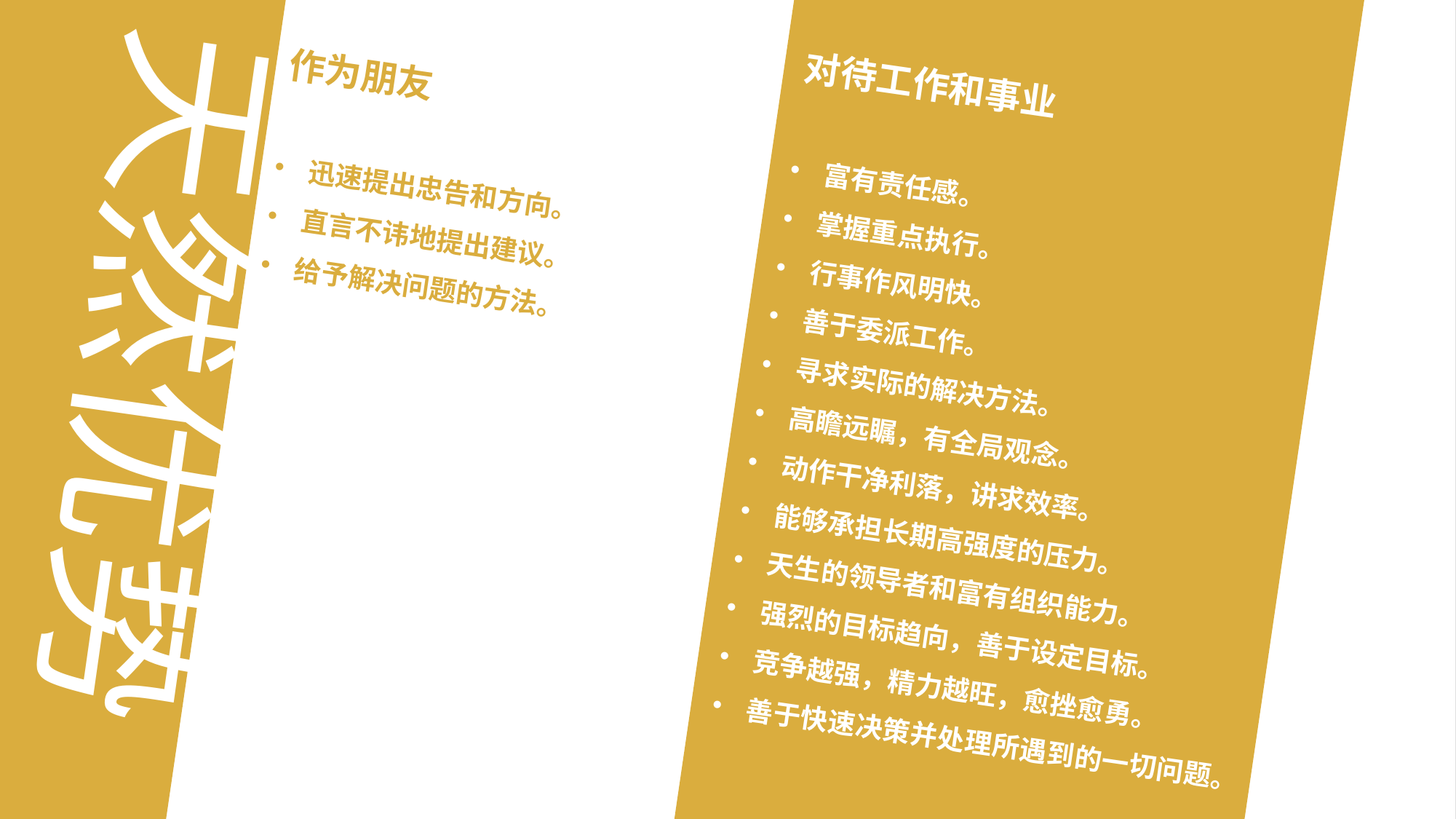

天然优势
作为朋友

迅速提出忠告和方向。
直言不讳地提出建议。
给予解决问题的方法。
对待工作和事业

富有责任感。
掌握重点执行。
行事作风明快。
善于委派工作。
寻求实际的解决方法。
高瞻远瞩，有全局观念。
动作干净利落，讲求效率。
能够承担长期高强度的压力。
天生的领导者和富有组织能力。
强烈的目标趋向，善于设定目标。
竞争越强，精力越旺，愈挫愈勇。
善于快速决策并处理所遇到的一切问题。